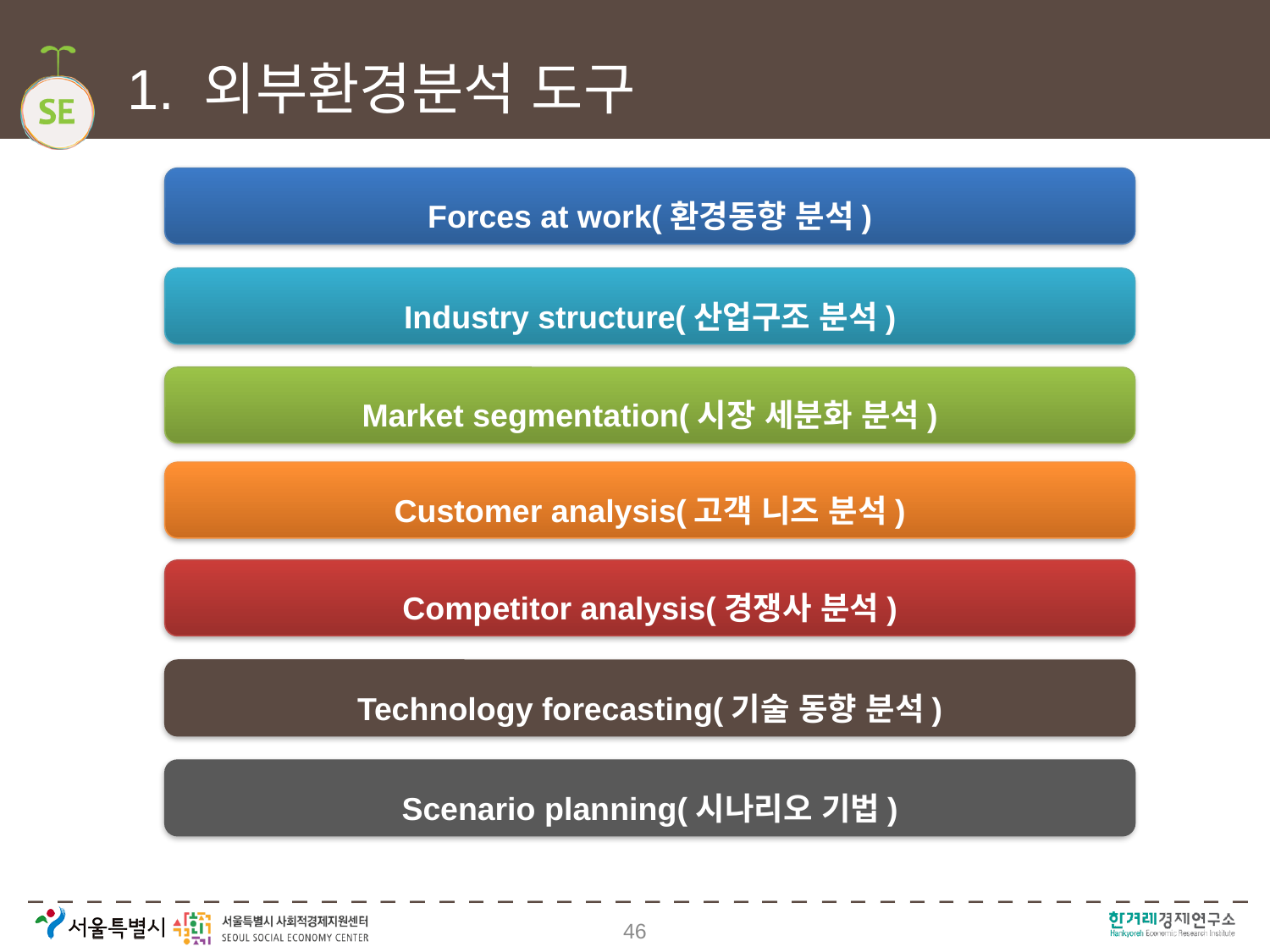

# 1. 외부환경분석 도구
Forces at work(환경동향 분석)
Industry structure(산업구조 분석)
Market segmentation(시장 세분화 분석)
Customer analysis(고객 니즈 분석)
Competitor analysis(경쟁사 분석)
Technology forecasting(기술 동향 분석)
Scenario planning(시나리오 기법)
46